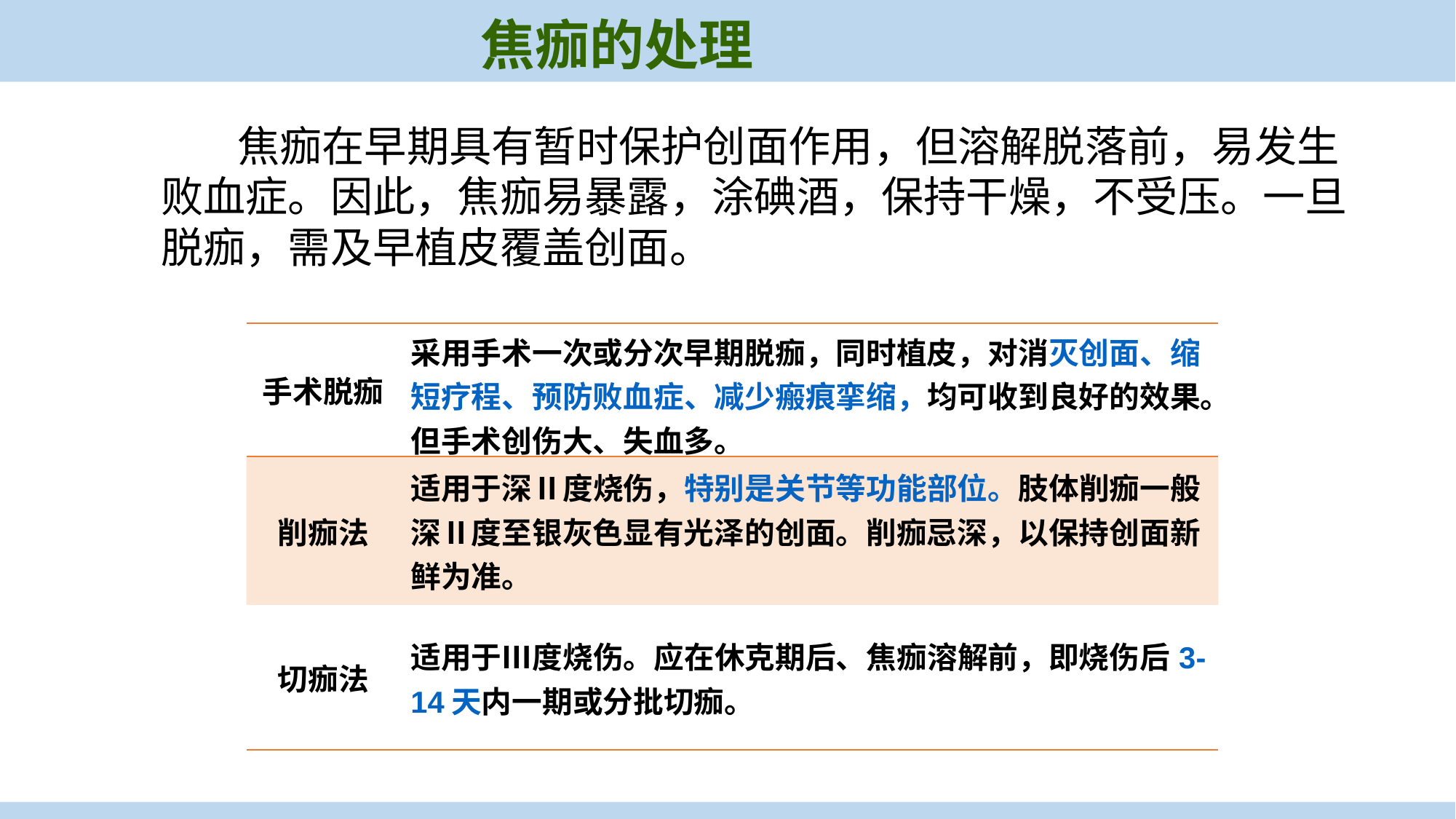

焦痂的处理
       焦痂在早期具有暂时保护创面作用，但溶解脱落前，易发生败血症。因此，焦痂易暴露，涂碘酒，保持干燥，不受压。一旦脱痂，需及早植皮覆盖创面。
| 手术脱痂 | 采用手术一次或分次早期脱痂，同时植皮，对消灭创面、缩短疗程、预防败血症、减少瘢痕挛缩，均可收到良好的效果。但手术创伤大、失血多。 |
| --- | --- |
| 削痂法 | 适用于深Ⅱ度烧伤，特别是关节等功能部位。肢体削痂一般深Ⅱ度至银灰色显有光泽的创面。削痂忌深，以保持创面新鲜为准。 |
| 切痂法 | 适用于Ⅲ度烧伤。应在休克期后、焦痂溶解前，即烧伤后3-14天内一期或分批切痂。 |